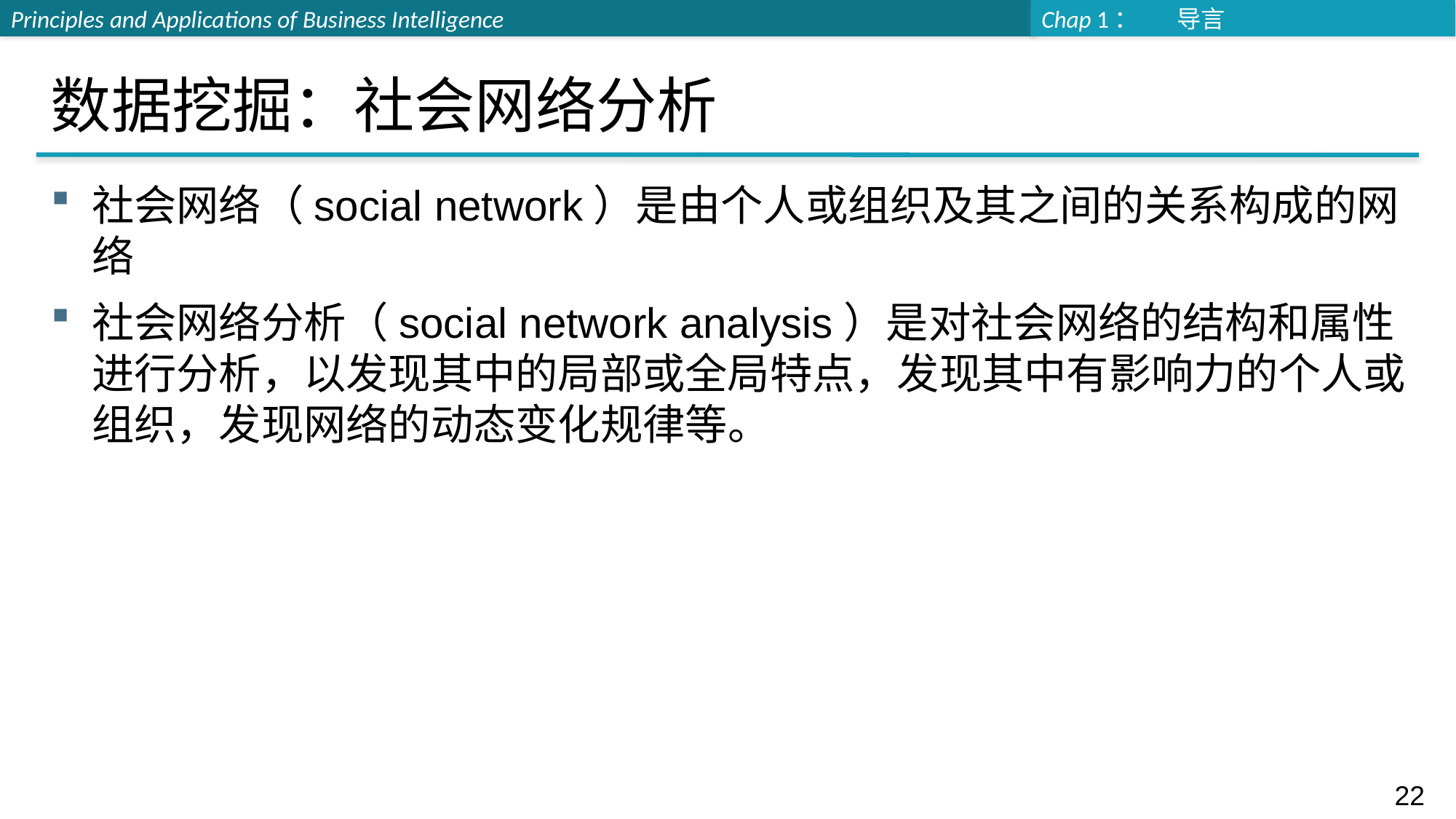

# 数据挖掘：社会网络分析
社会网络（social network）是由个人或组织及其之间的关系构成的网络
社会网络分析（social network analysis）是对社会网络的结构和属性进行分析，以发现其中的局部或全局特点，发现其中有影响力的个人或组织，发现网络的动态变化规律等。